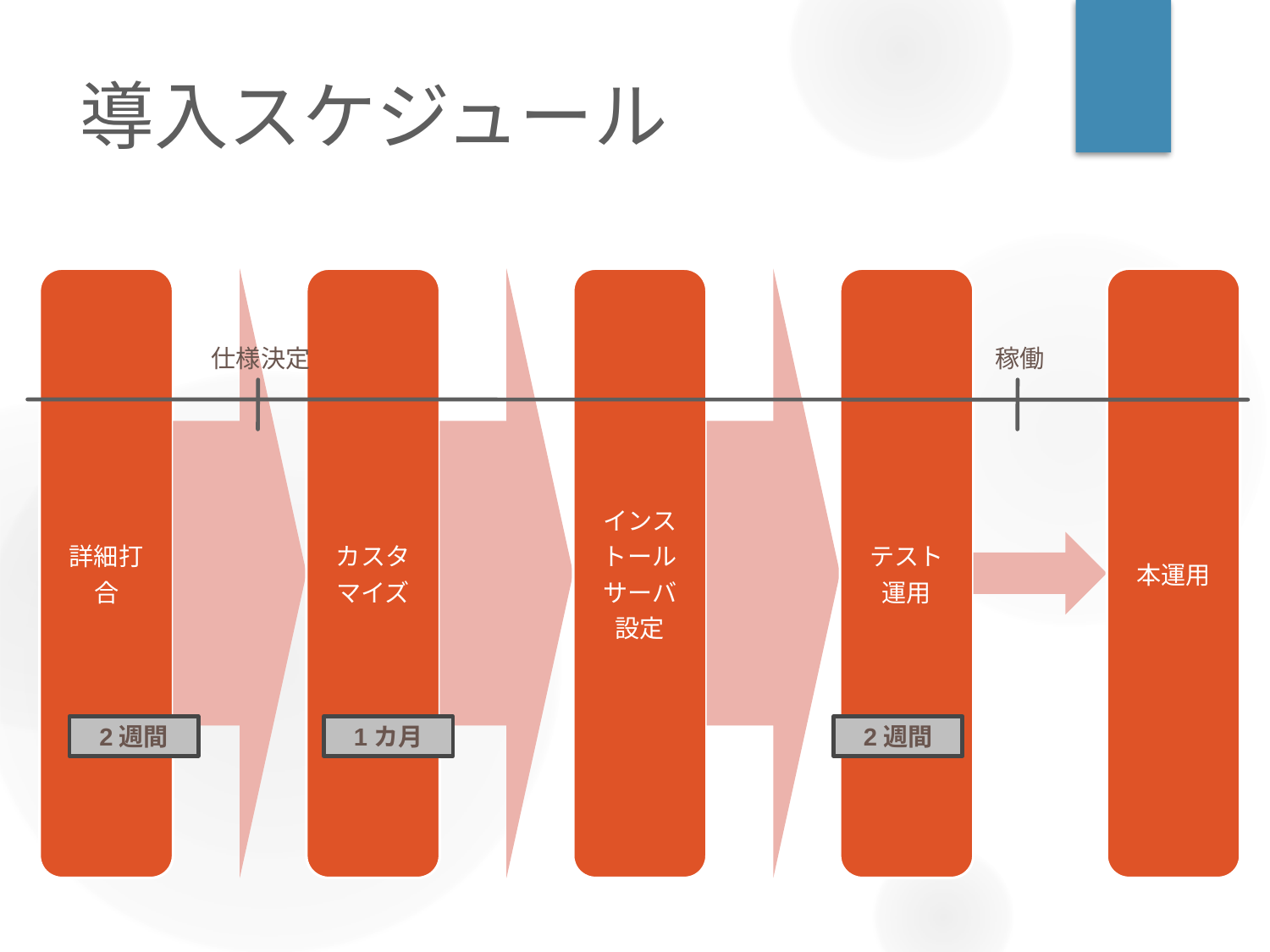

# 導入スケジュール
カスタマイズ
テスト運用
本運用
詳細打合
インストール
サーバ設定
仕様決定
稼働
2週間
1カ月
2週間